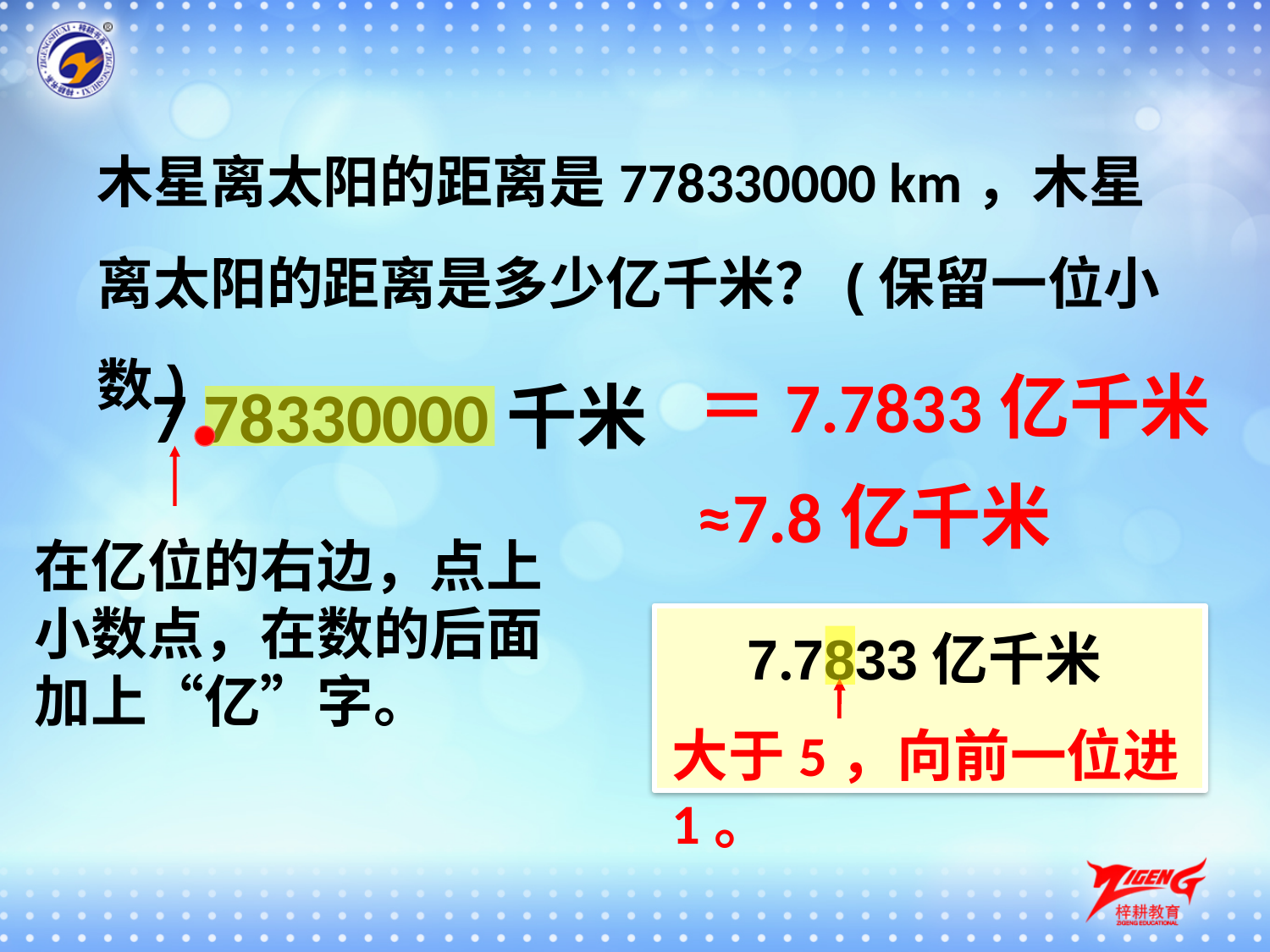

木星离太阳的距离是778330000 km，木星离太阳的距离是多少亿千米？(保留一位小数)
＝7.7833亿千米
7 78330000千米

≈7.8亿千米
在亿位的右边，点上小数点，在数的后面加上“亿”字。

7.7833亿千米

大于5，向前一位进1。